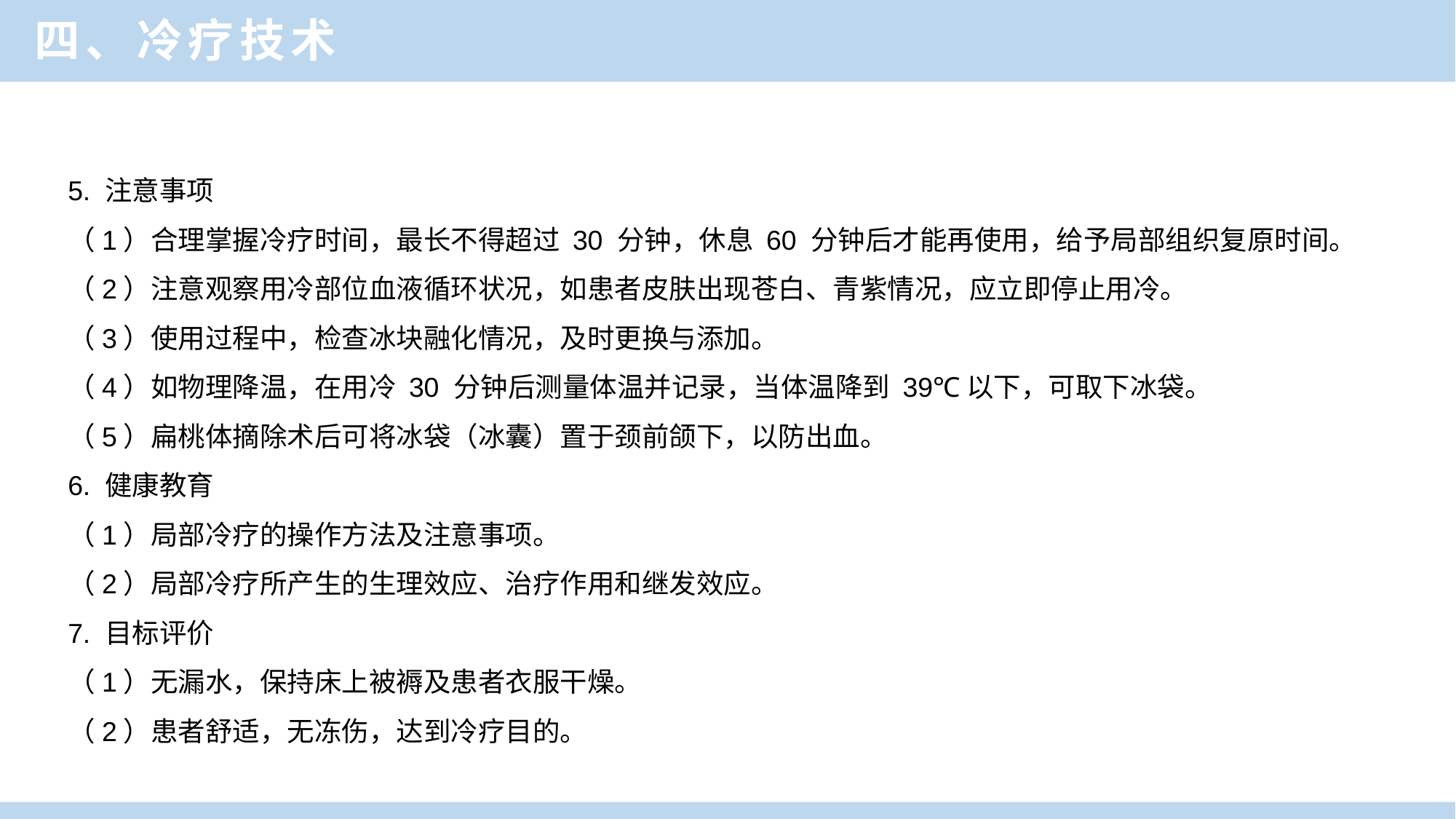

四、冷疗技术
5. 注意事项
（1）合理掌握冷疗时间，最长不得超过 30 分钟，休息 60 分钟后才能再使用，给予局部组织复原时间。
（2）注意观察用冷部位血液循环状况，如患者皮肤出现苍白、青紫情况，应立即停止用冷。
（3）使用过程中，检查冰块融化情况，及时更换与添加。
（4）如物理降温，在用冷 30 分钟后测量体温并记录，当体温降到 39℃以下，可取下冰袋。
（5）扁桃体摘除术后可将冰袋（冰囊）置于颈前颌下，以防出血。
6. 健康教育
（1）局部冷疗的操作方法及注意事项。
（2）局部冷疗所产生的生理效应、治疗作用和继发效应。
7. 目标评价
（1）无漏水，保持床上被褥及患者衣服干燥。
（2）患者舒适，无冻伤，达到冷疗目的。